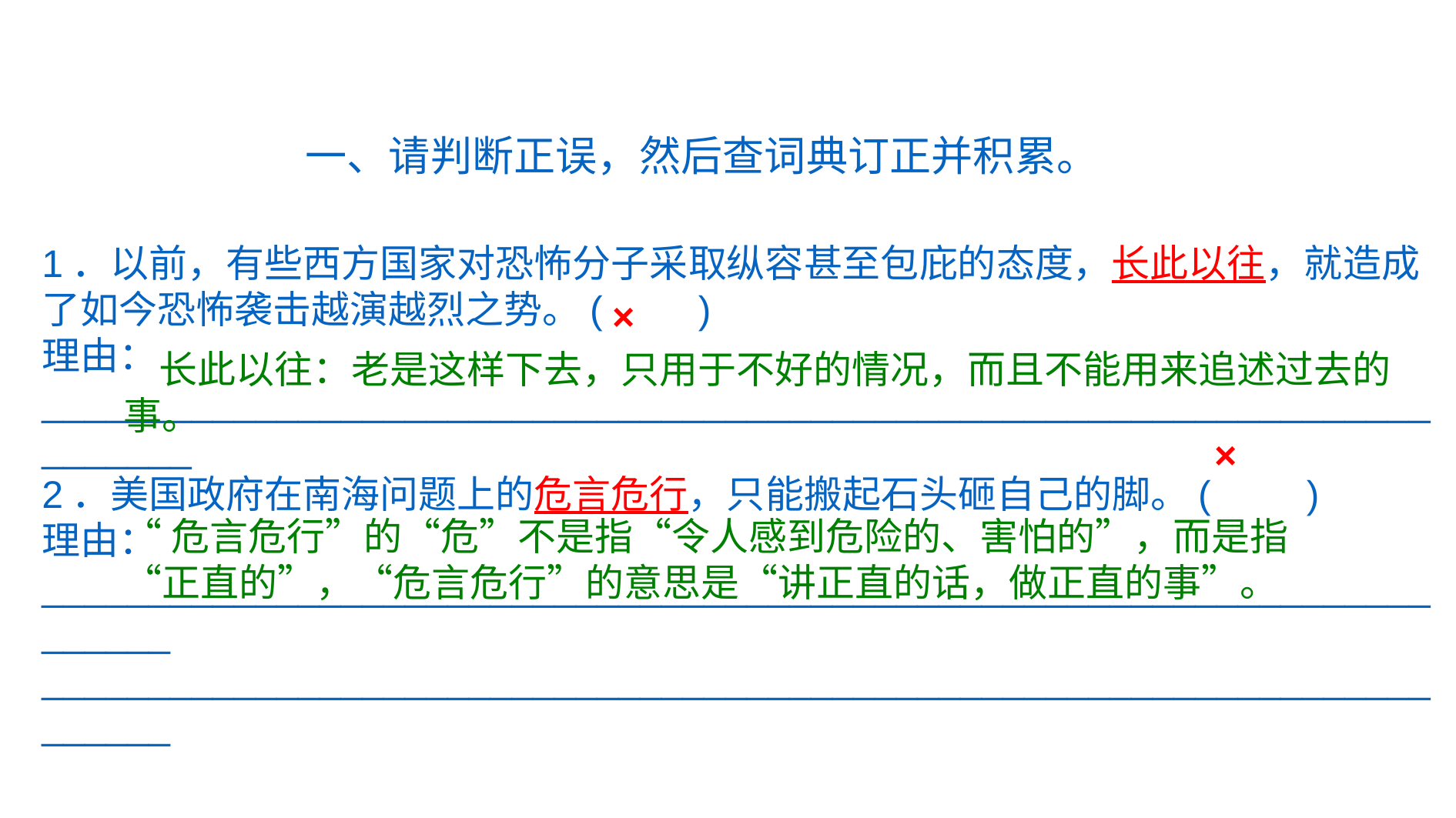

一、请判断正误，然后查词典订正并积累。

1．以前，有些西方国家对恐怖分子采取纵容甚至包庇的态度，长此以往，就造成了如今恐怖袭击越演越烈之势。(　　)
理由：________________________________________________________________________
2．美国政府在南海问题上的危言危行，只能搬起石头砸自己的脚。(　　)
理由：
_______________________________________________________________________
_______________________________________________________________________

×
   长此以往：老是这样下去，只用于不好的情况，而且不能用来追述过去的事。
×
“危言危行”的“危”不是指“令人感到危险的、害怕的”，而是指“正直的”，“危言危行”的意思是“讲正直的话，做正直的事”。